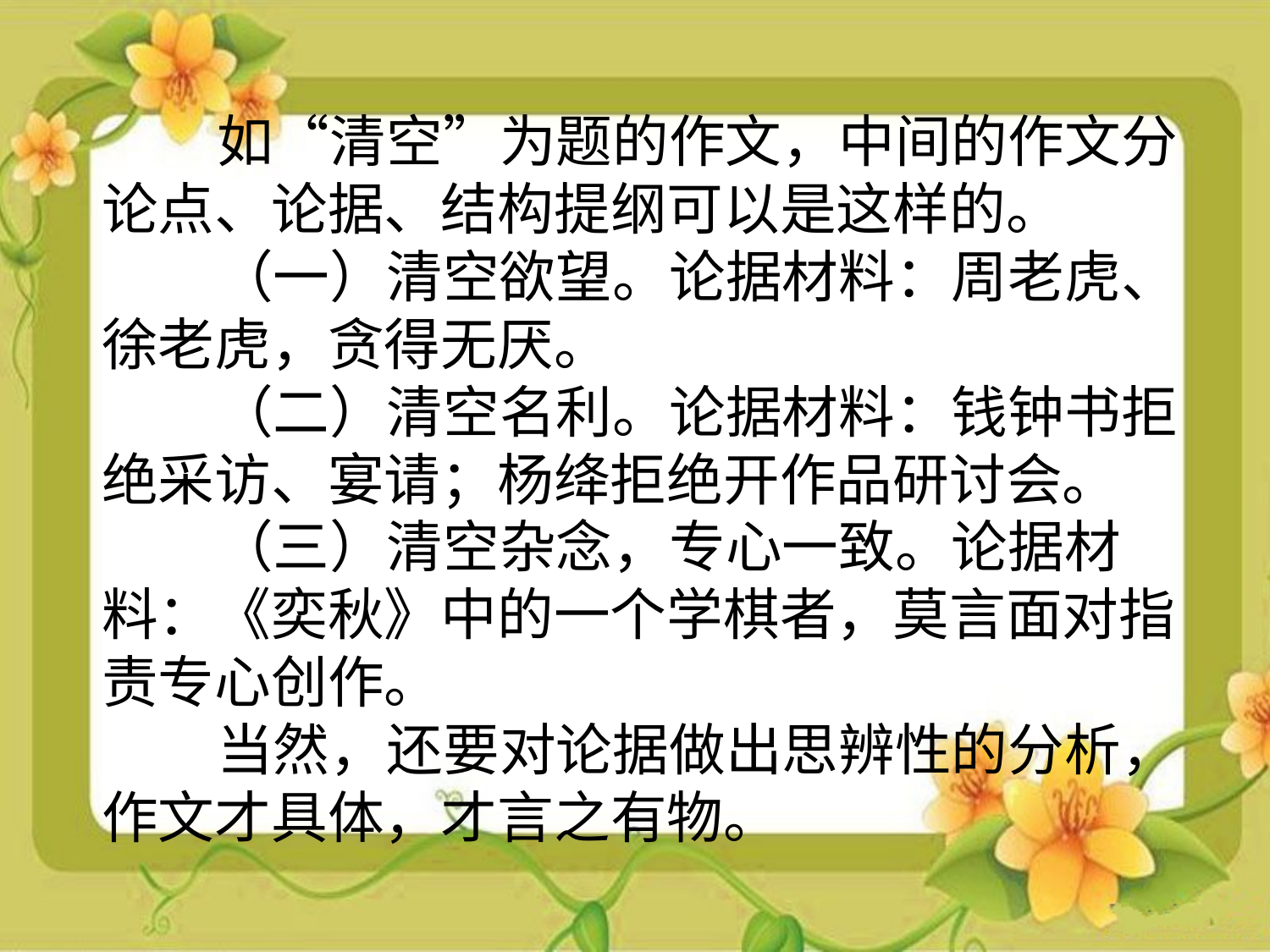

如“清空”为题的作文，中间的作文分论点、论据、结构提纲可以是这样的。
        （一）清空欲望。论据材料：周老虎、徐老虎，贪得无厌。
        （二）清空名利。论据材料：钱钟书拒绝采访、宴请；杨绛拒绝开作品研讨会。
        （三）清空杂念，专心一致。论据材料：《奕秋》中的一个学棋者，莫言面对指责专心创作。
        当然，还要对论据做出思辨性的分析，作文才具体，才言之有物。